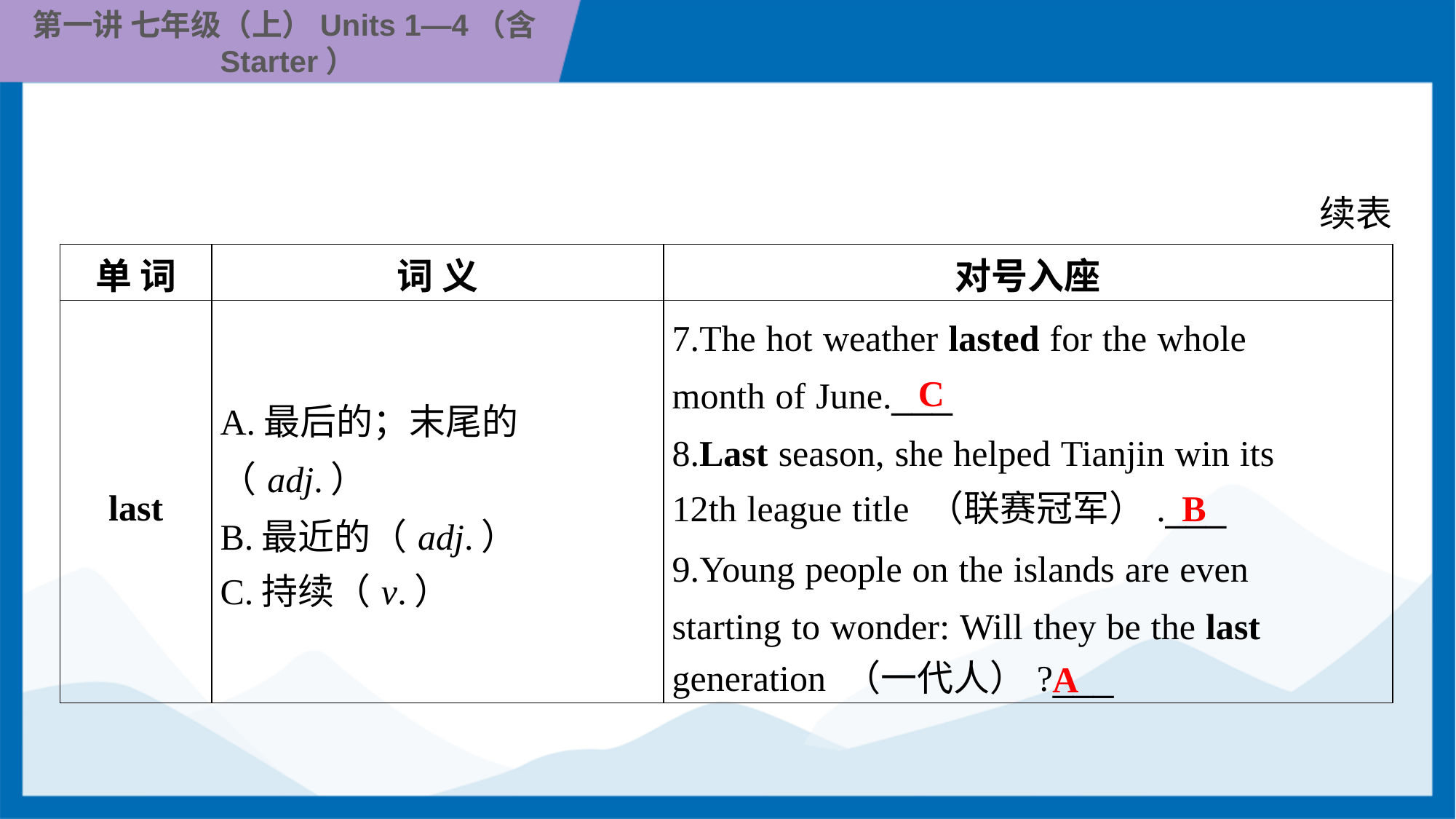

续表
| 单 词 | 词 义 | 对号入座 |
| --- | --- | --- |
| last | A.最后的；末尾的（adj.） B.最近的（adj.） C.持续（v.） | 7.The hot weather lasted for the whole month of June.\_\_\_ 8.Last season, she helped Tianjin win its 12th league title （联赛冠军）.\_\_\_ 9.Young people on the islands are even starting to wonder: Will they be the last generation （一代人）?\_\_\_ |
C
B
A